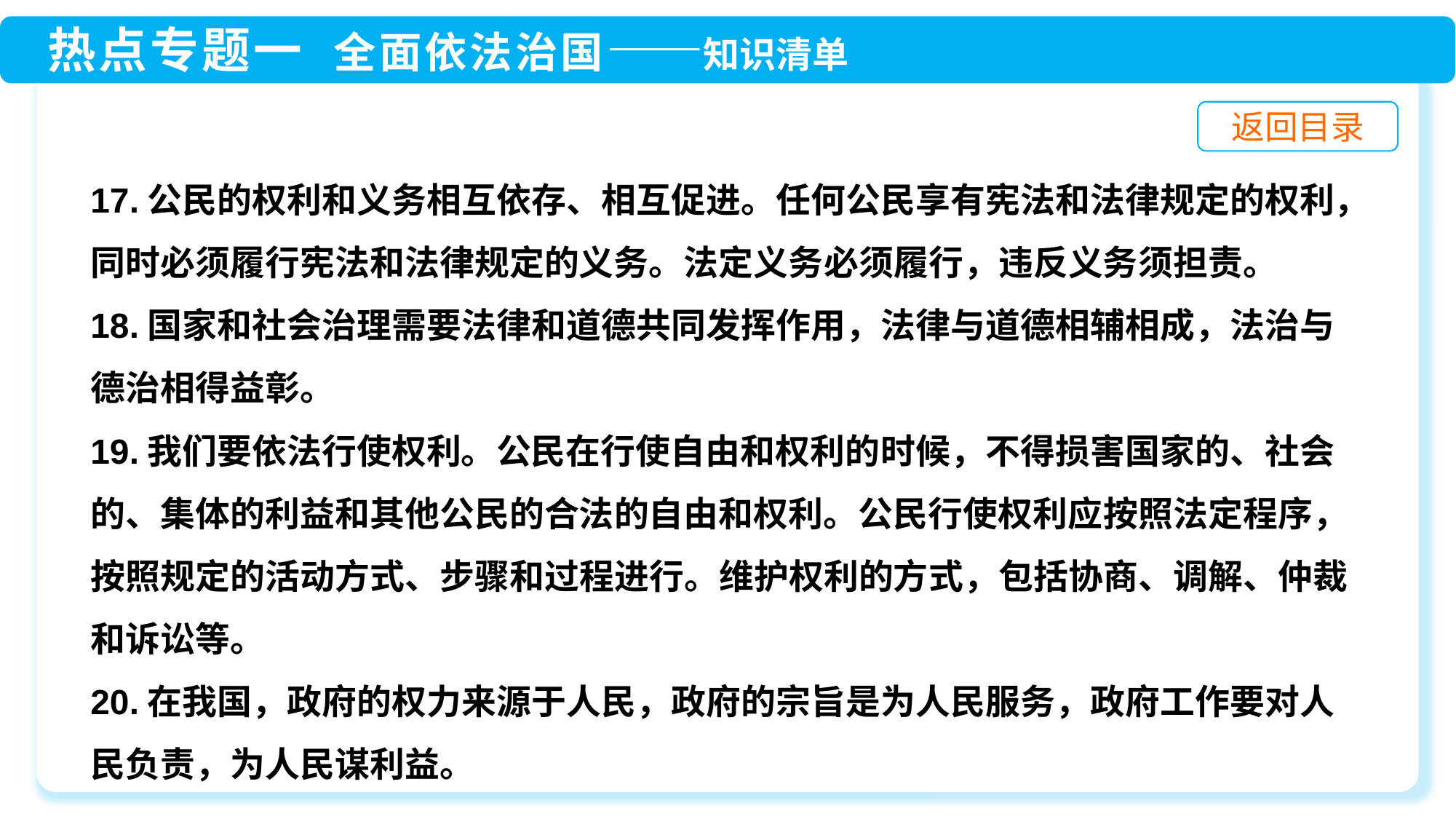

17.公民的权利和义务相互依存、相互促进。任何公民享有宪法和法律规定的权利，同时必须履行宪法和法律规定的义务。法定义务必须履行，违反义务须担责。
18.国家和社会治理需要法律和道德共同发挥作用，法律与道德相辅相成，法治与德治相得益彰。
19.我们要依法行使权利。公民在行使自由和权利的时候，不得损害国家的、社会的、集体的利益和其他公民的合法的自由和权利。公民行使权利应按照法定程序，按照规定的活动方式、步骤和过程进行。维护权利的方式，包括协商、调解、仲裁和诉讼等。
20.在我国，政府的权力来源于人民，政府的宗旨是为人民服务，政府工作要对人民负责，为人民谋利益。